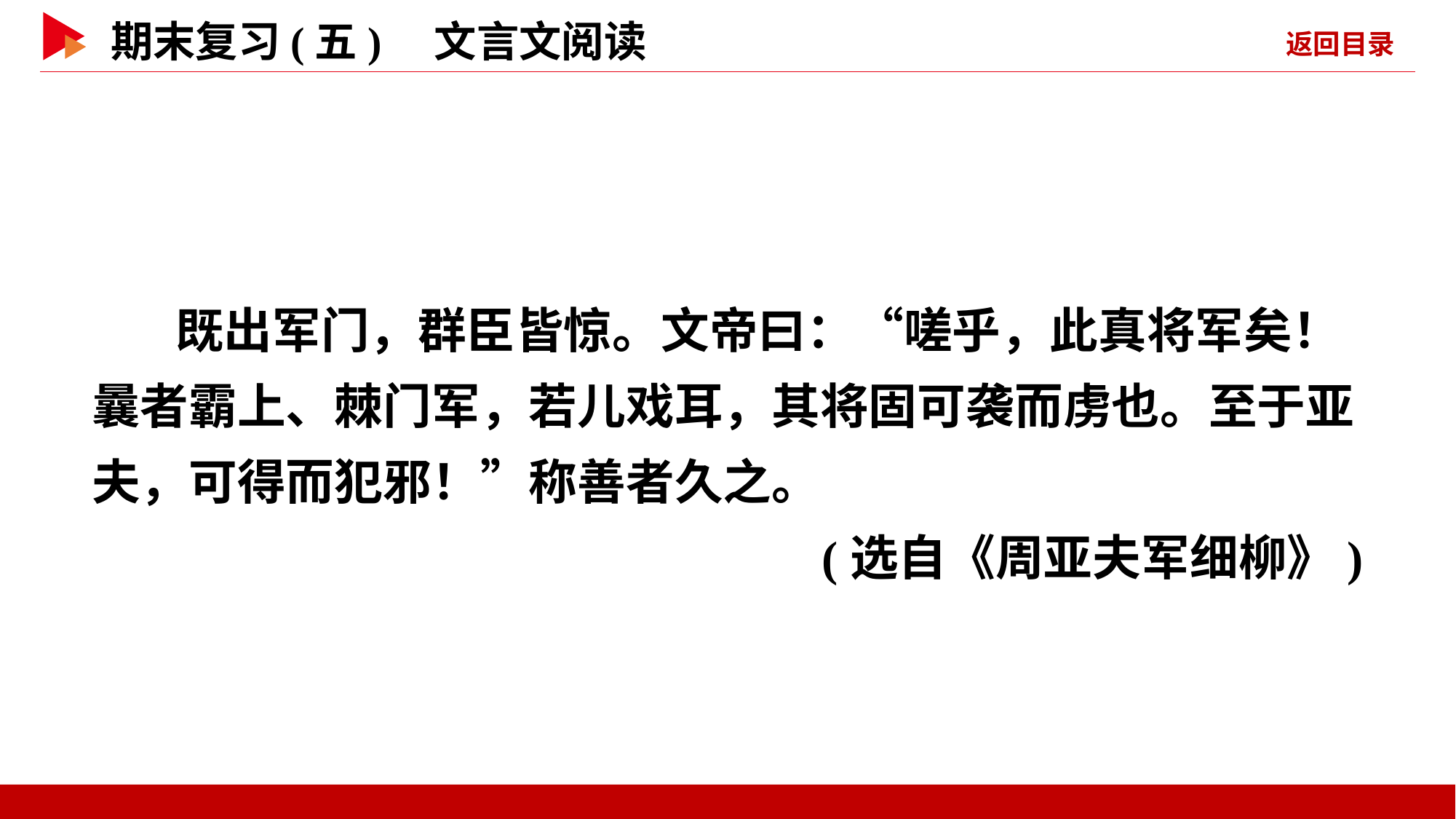

既出军门，群臣皆惊。文帝曰：“嗟乎，此真将军矣！曩者霸上、棘门军，若儿戏耳，其将固可袭而虏也。至于亚夫，可得而犯邪！”称善者久之。
(选自《周亚夫军细柳》)